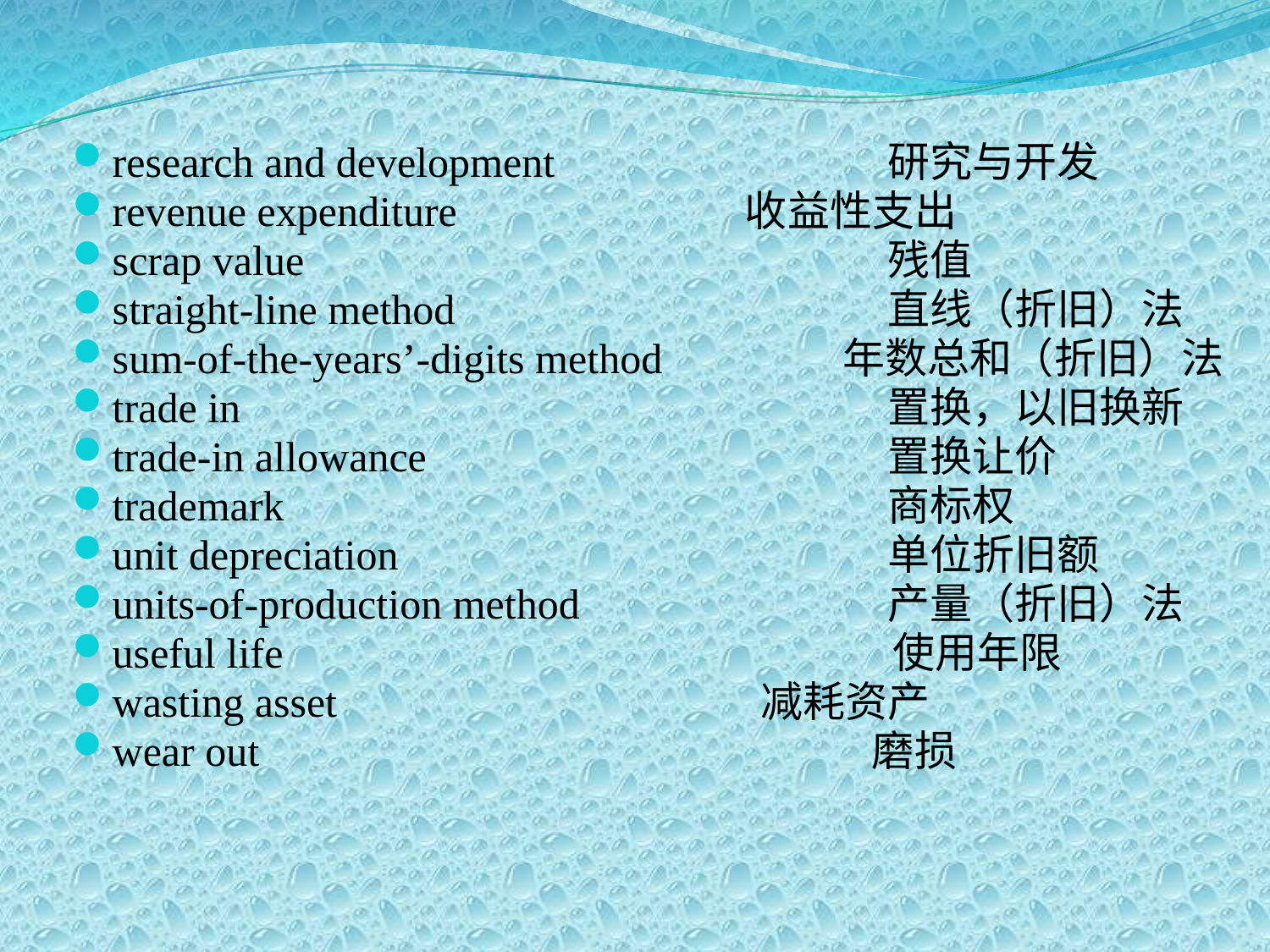

research and development		            研究与开发
revenue expenditure			收益性支出
scrap value				            残值
straight-line method			            直线（折旧）法
sum-of-the-years’-digits method                年数总和（折旧）法
trade in				            置换，以旧换新
trade-in allowance			            置换让价
trademark				            商标权
unit depreciation			            单位折旧额
units-of-production method		            产量（折旧）法
useful life			                        使用年限
wasting asset			            减耗资产
wear out					磨损